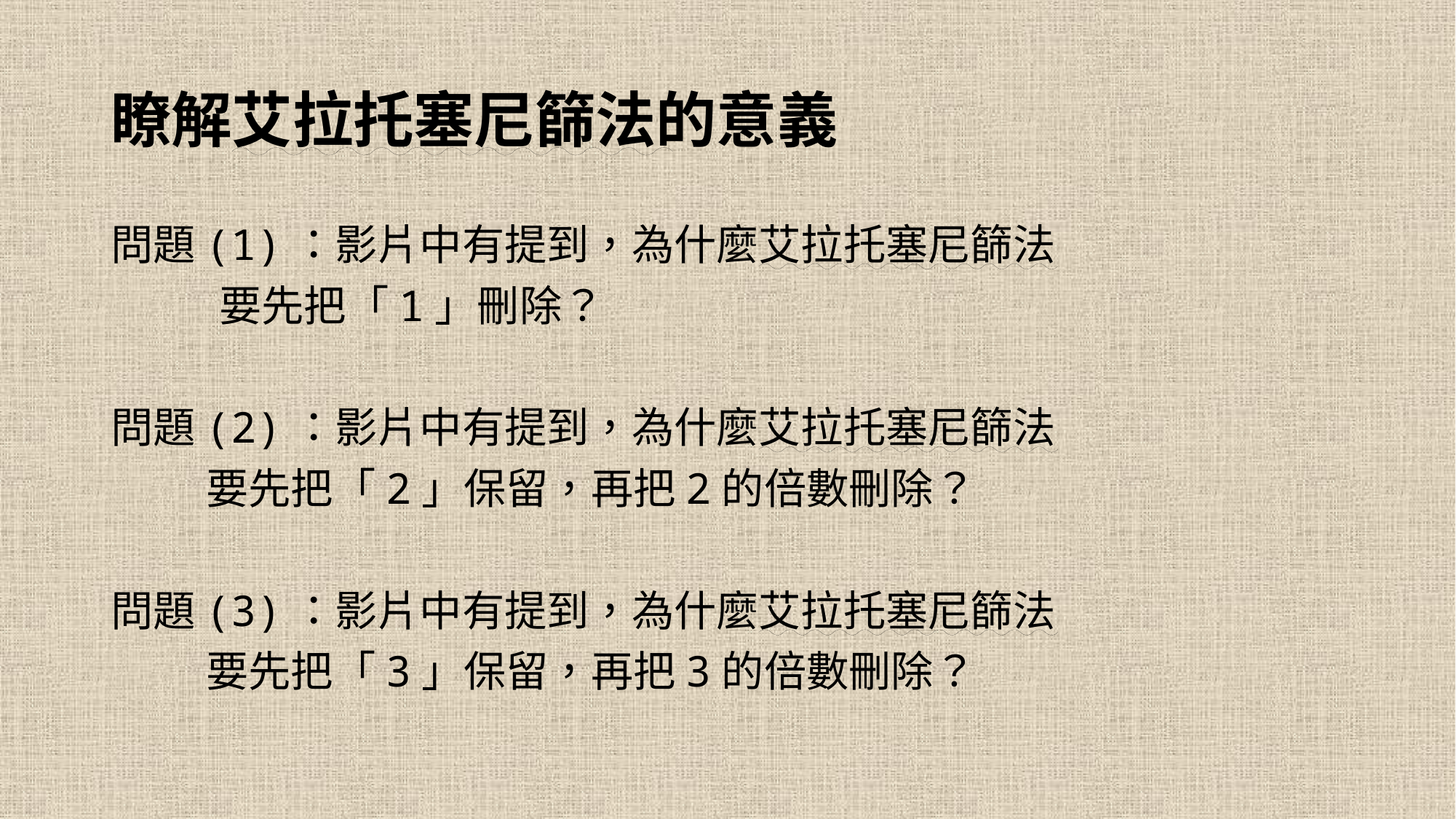

# 瞭解艾拉托塞尼篩法的意義
問題(1)：影片中有提到，為什麼艾拉托塞尼篩法
　       要先把「1」刪除？

問題(2)：影片中有提到，為什麼艾拉托塞尼篩法
         要先把「2」保留，再把2的倍數刪除？

問題(3)：影片中有提到，為什麼艾拉托塞尼篩法
         要先把「3」保留，再把3的倍數刪除？